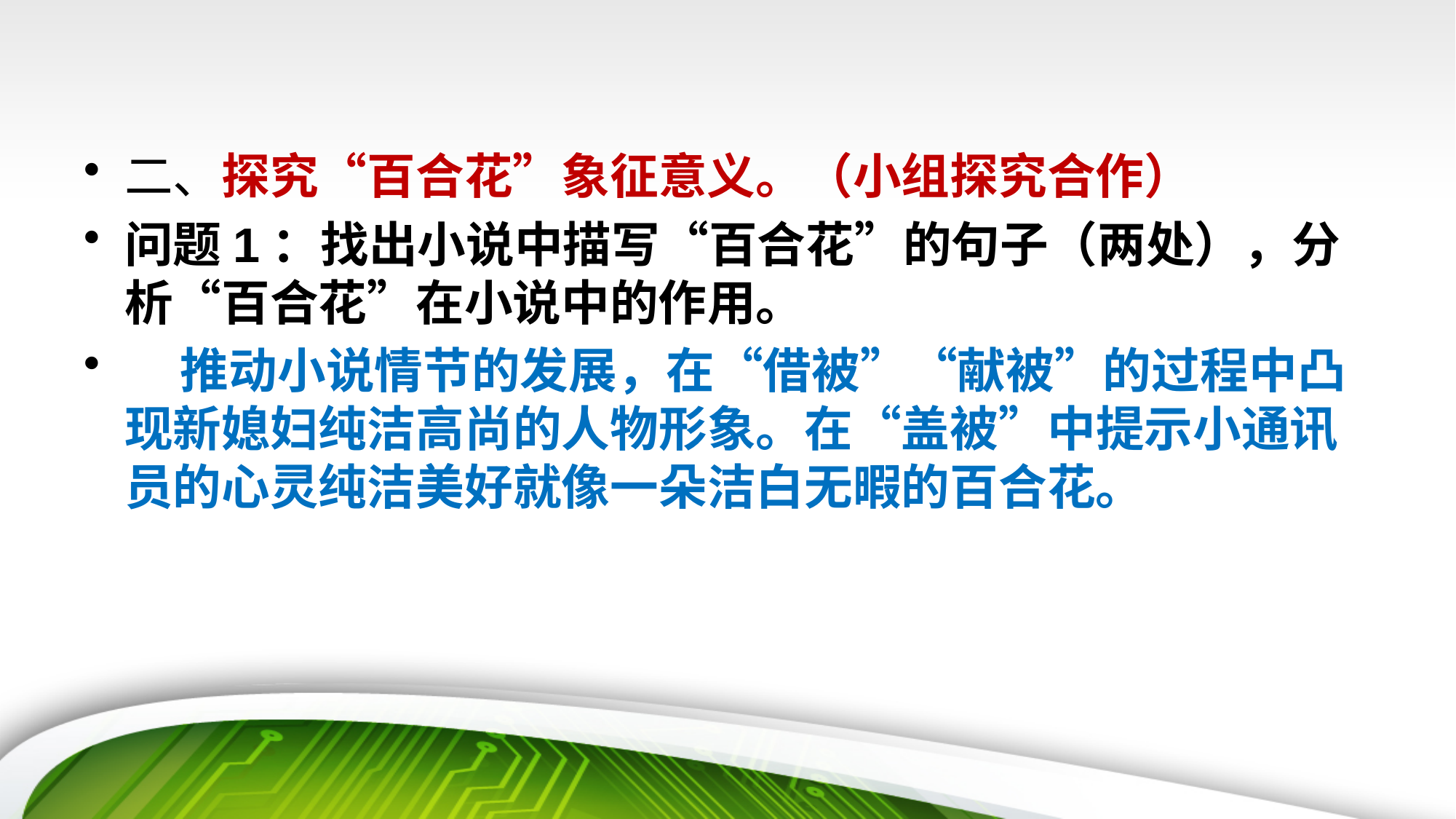

#
二、探究“百合花”象征意义。（小组探究合作）
问题1：找出小说中描写“百合花”的句子（两处），分析“百合花”在小说中的作用。
    推动小说情节的发展，在“借被”“献被”的过程中凸现新媳妇纯洁高尚的人物形象。在“盖被”中提示小通讯员的心灵纯洁美好就像一朵洁白无暇的百合花。